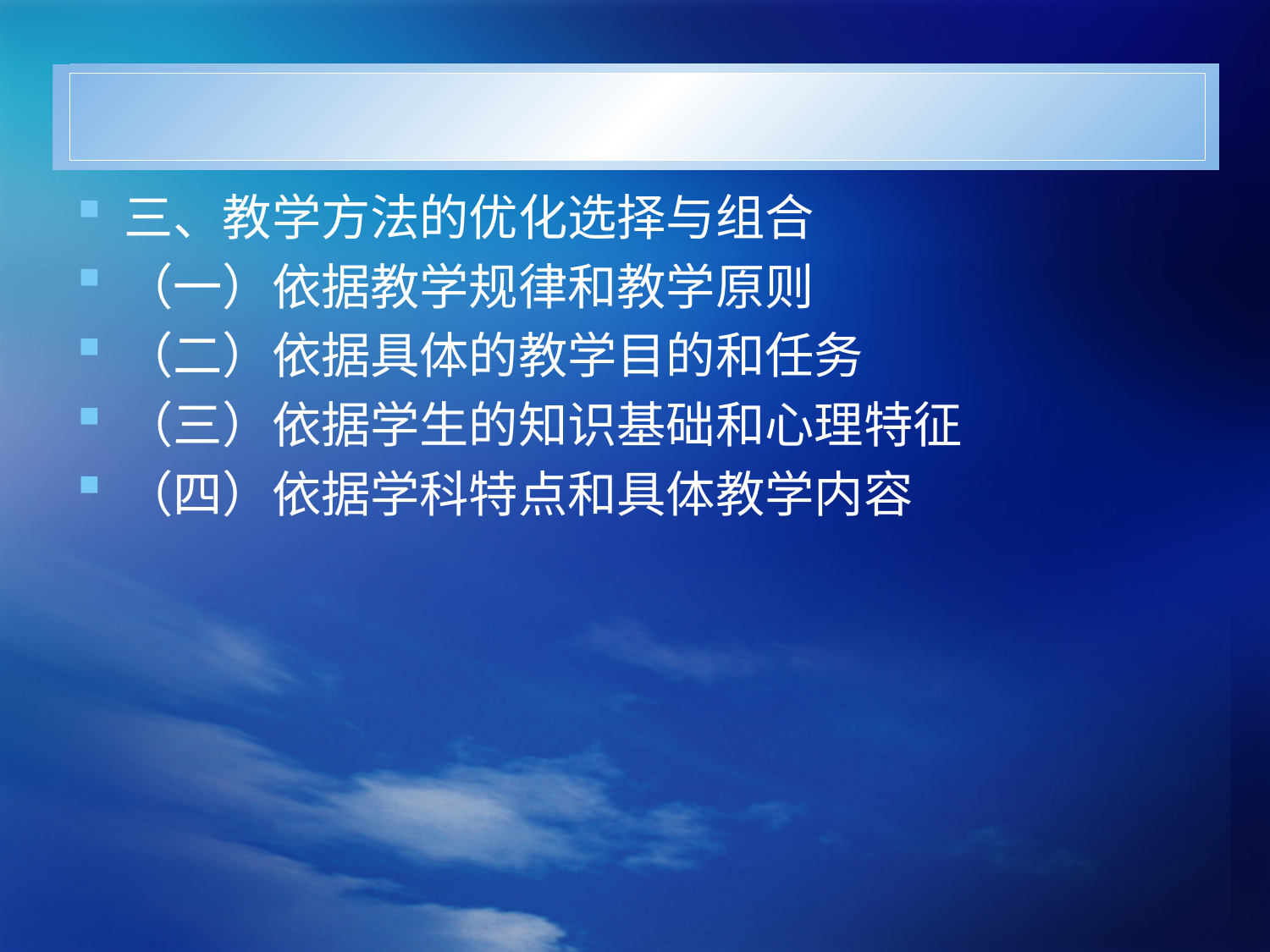

#
三、教学方法的优化选择与组合
（一）依据教学规律和教学原则
（二）依据具体的教学目的和任务
（三）依据学生的知识基础和心理特征
（四）依据学科特点和具体教学内容